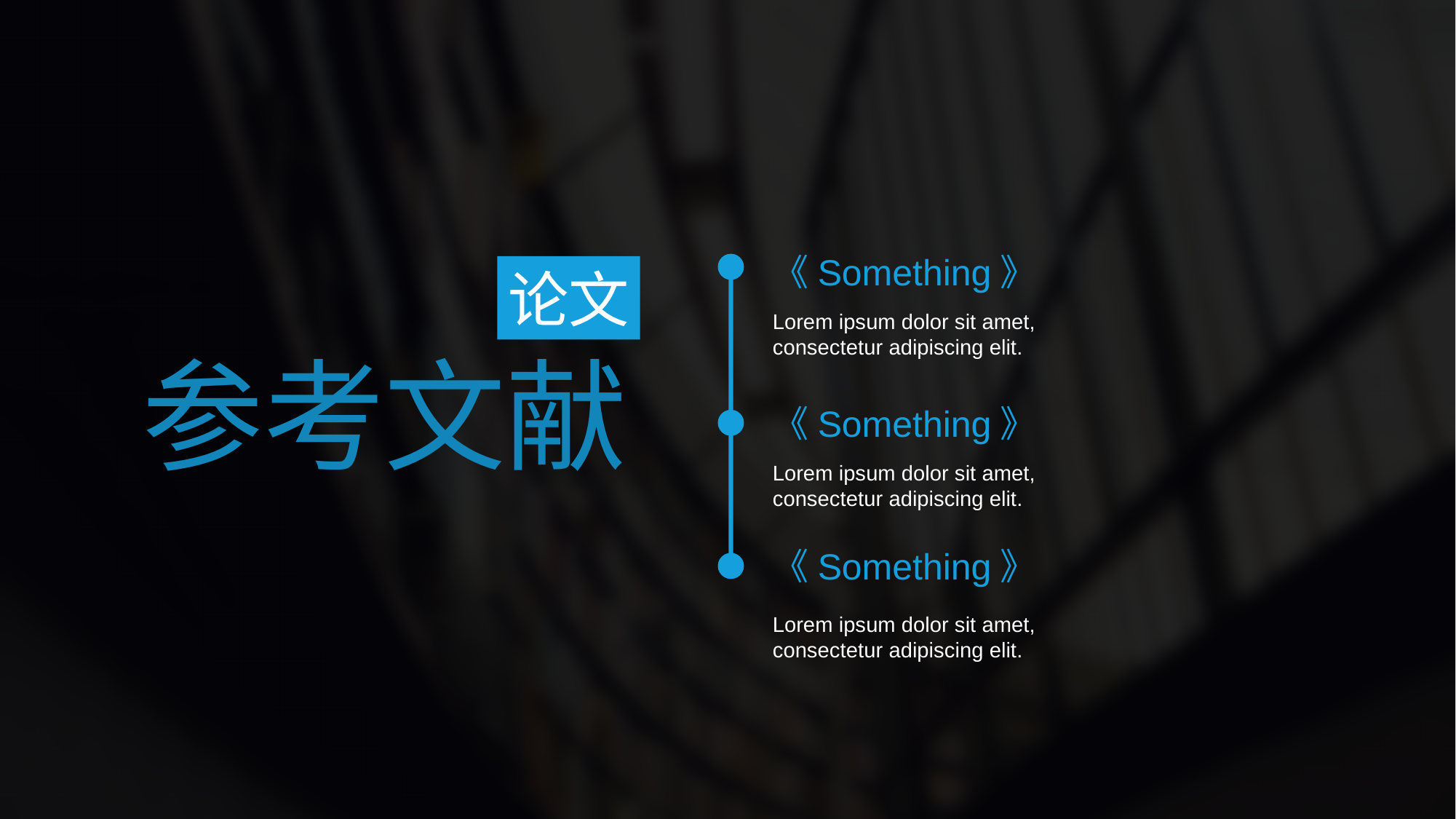

《Something》
论文

Lorem ipsum dolor sit amet, consectetur adipiscing elit.
参考文献
《Something》
Lorem ipsum dolor sit amet, consectetur adipiscing elit.
《Something》
Lorem ipsum dolor sit amet, consectetur adipiscing elit.